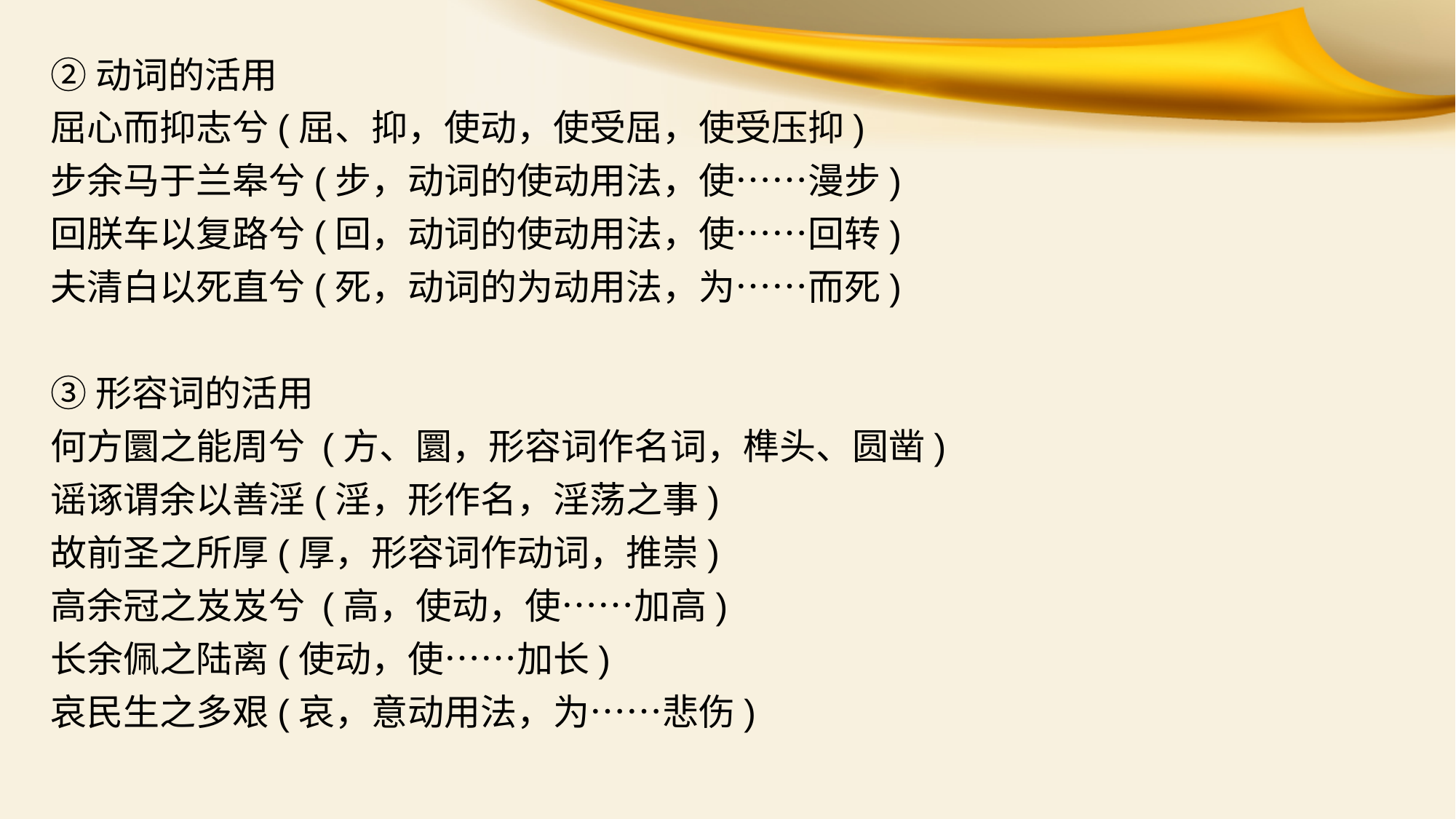

②动词的活用
屈心而抑志兮(屈、抑，使动，使受屈，使受压抑)
步余马于兰皋兮(步，动词的使动用法，使……漫步)
回朕车以复路兮(回，动词的使动用法，使……回转)
夫清白以死直兮(死，动词的为动用法，为……而死)

③形容词的活用
何方圜之能周兮 (方、圜，形容词作名词，榫头、圆凿)
谣诼谓余以善淫(淫，形作名，淫荡之事)
故前圣之所厚(厚，形容词作动词，推崇)
高余冠之岌岌兮 (高，使动，使……加高)
长余佩之陆离(使动，使……加长)
哀民生之多艰(哀，意动用法，为……悲伤)